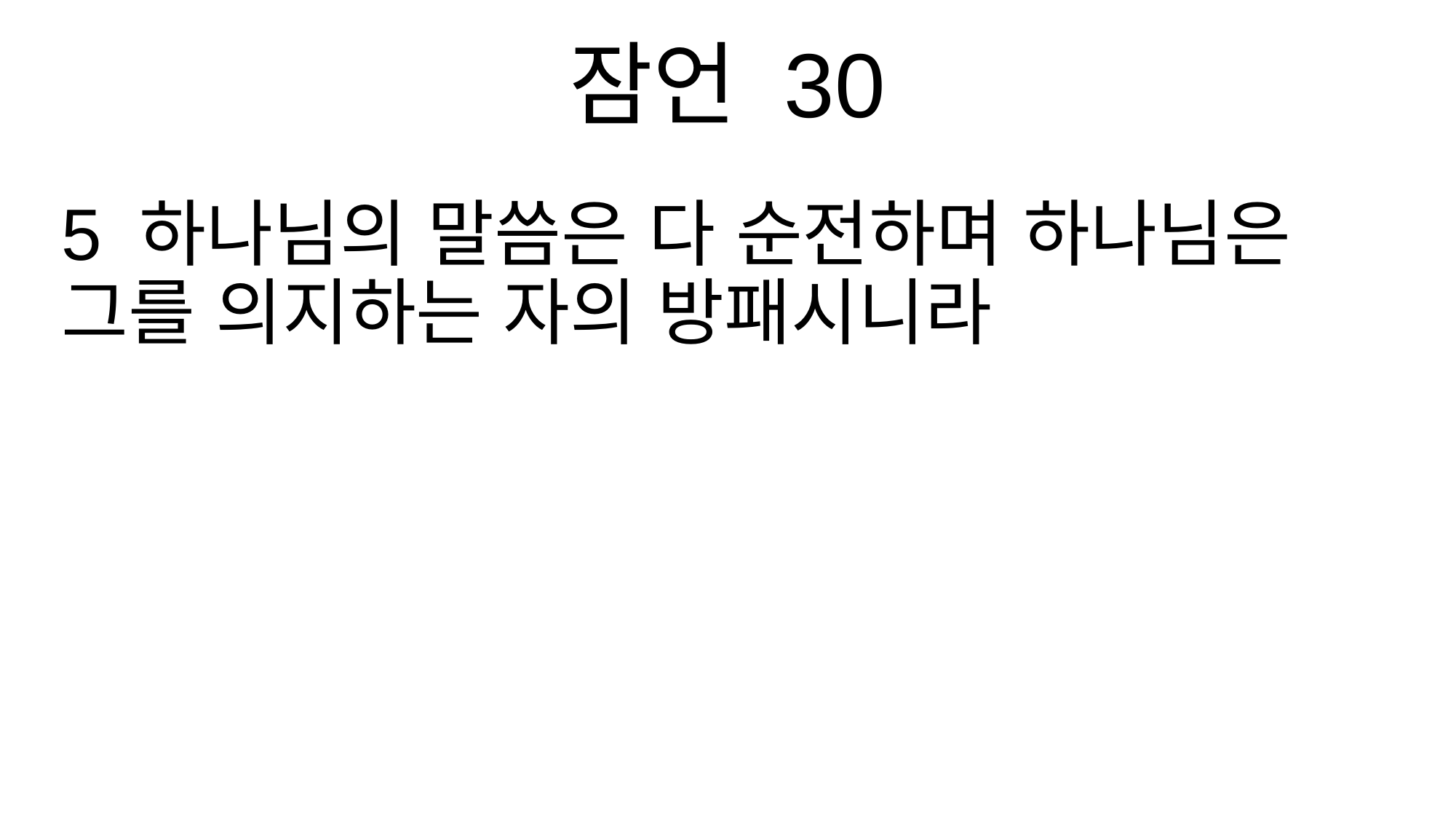

잠언 30
5 하나님의 말씀은 다 순전하며 하나님은 그를 의지하는 자의 방패시니라